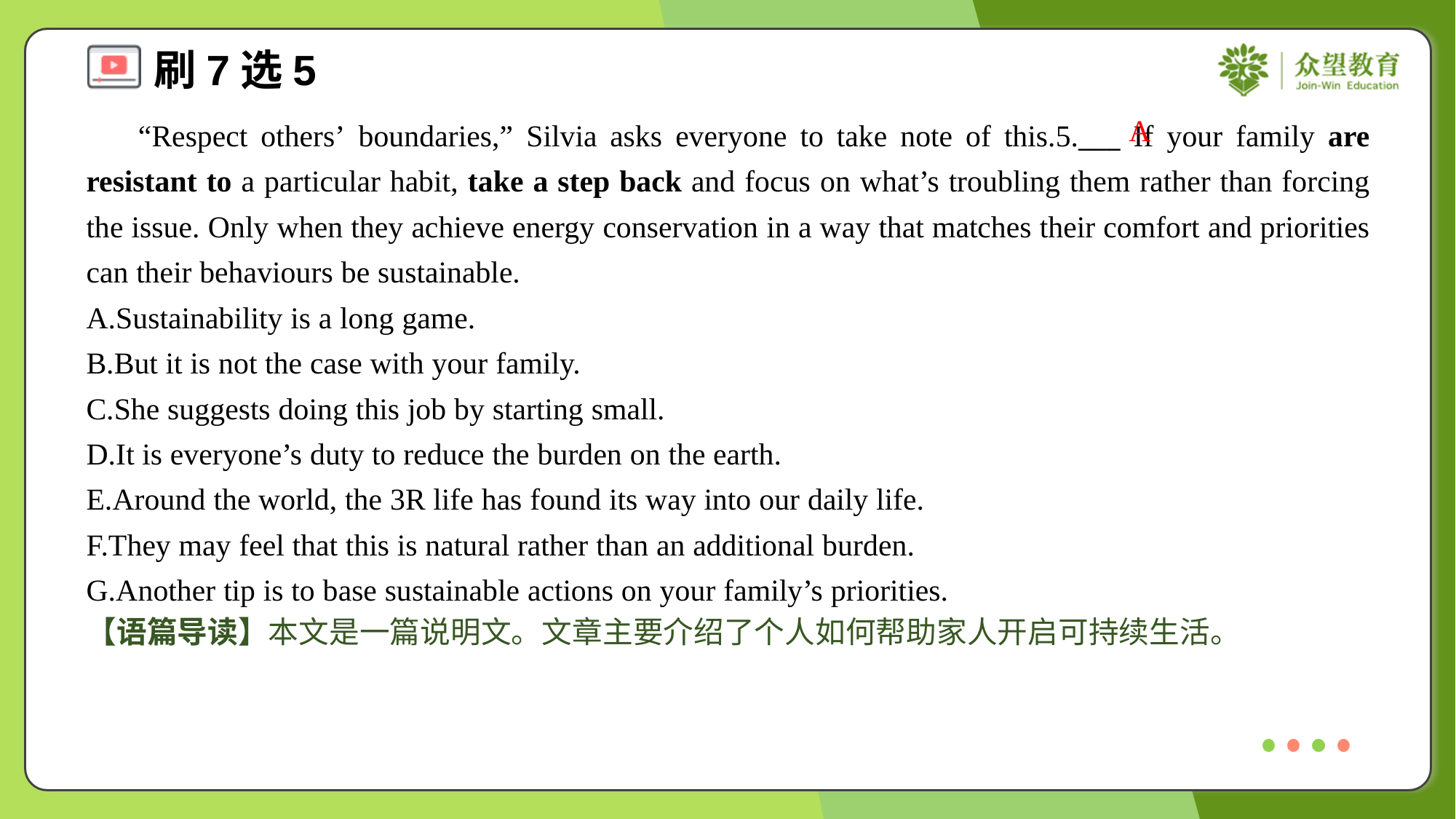

A
    “Respect others’ boundaries,” Silvia asks everyone to take note of this.5.___ If your family are resistant to a particular habit, take a step back and focus on what’s troubling them rather than forcing the issue. Only when they achieve energy conservation in a way that matches their comfort and priorities can their behaviours be sustainable.
A.Sustainability is a long game.
B.But it is not the case with your family.
C.She suggests doing this job by starting small.
D.It is everyone’s duty to reduce the burden on the earth.
E.Around the world, the 3R life has found its way into our daily life.
F.They may feel that this is natural rather than an additional burden.
G.Another tip is to base sustainable actions on your family’s priorities.
【语篇导读】本文是一篇说明文。文章主要介绍了个人如何帮助家人开启可持续生活。